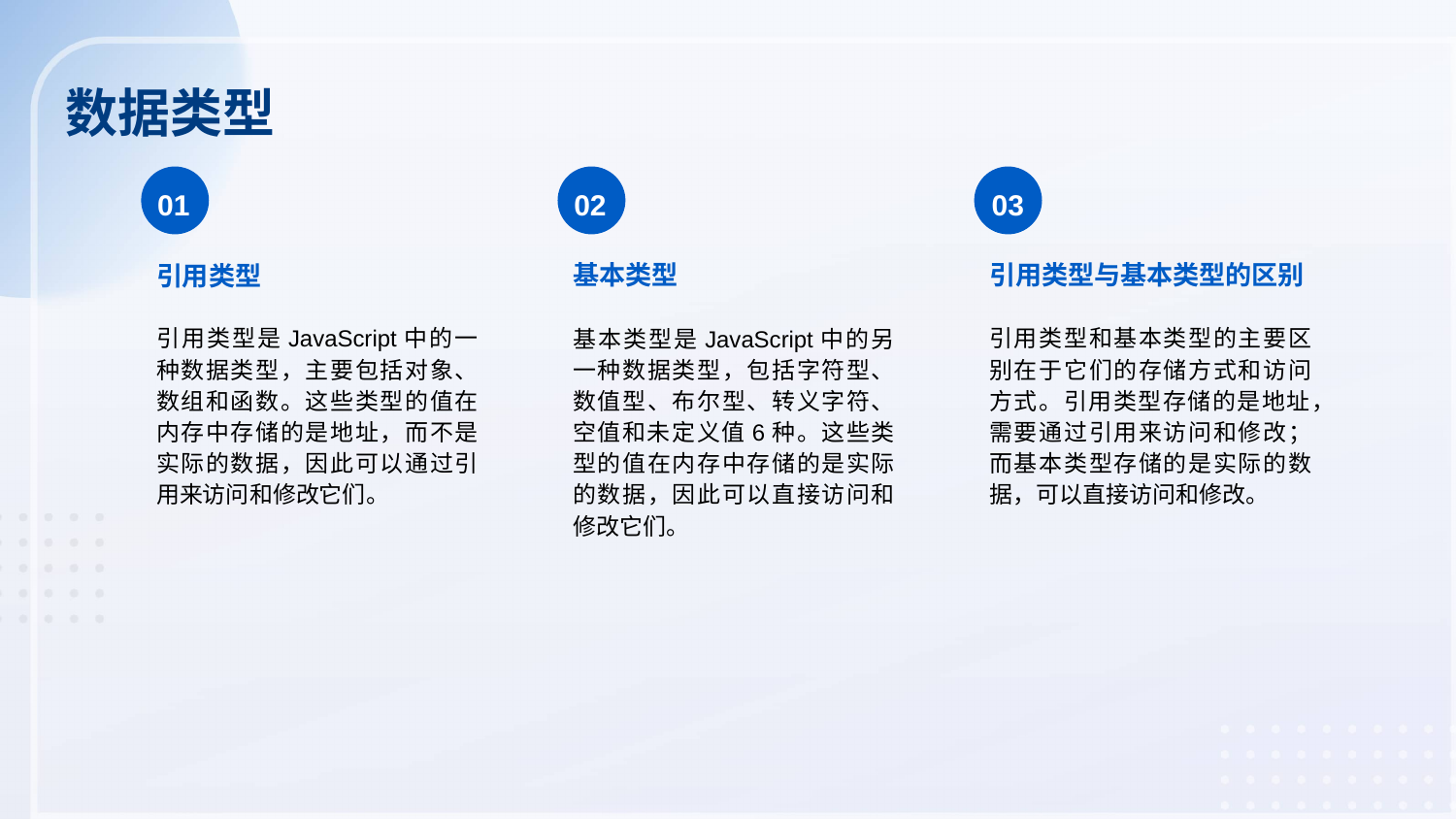

数据类型

01
02
03
基本类型
引用类型与基本类型的区别
引用类型
引用类型是JavaScript中的一种数据类型，主要包括对象、数组和函数。这些类型的值在内存中存储的是地址，而不是实际的数据，因此可以通过引用来访问和修改它们。
基本类型是JavaScript中的另一种数据类型，包括字符型、数值型、布尔型、转义字符、空值和未定义值6种。这些类型的值在内存中存储的是实际的数据，因此可以直接访问和修改它们。
引用类型和基本类型的主要区别在于它们的存储方式和访问方式。引用类型存储的是地址，需要通过引用来访问和修改；而基本类型存储的是实际的数据，可以直接访问和修改。